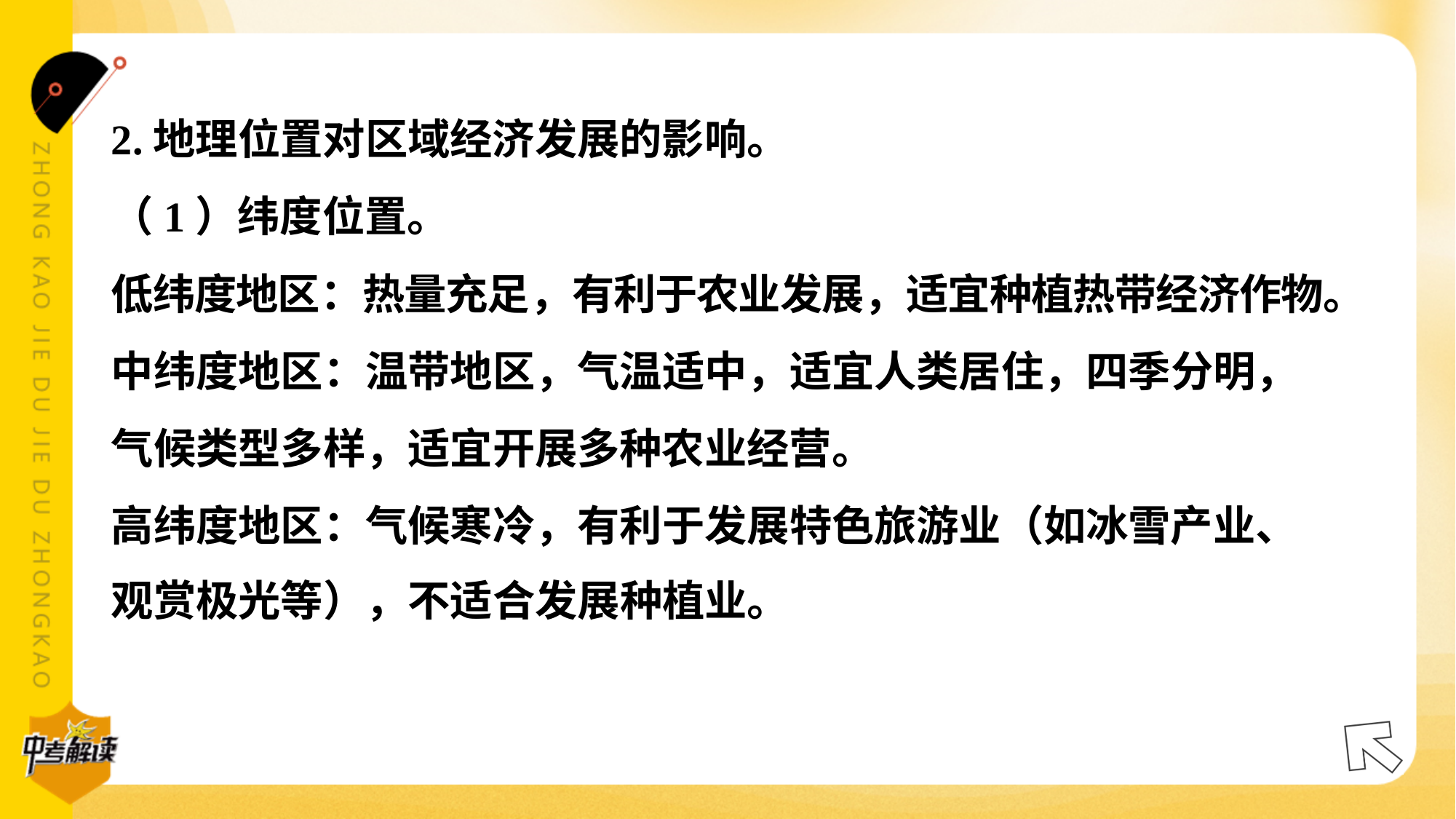

2.地理位置对区域经济发展的影响。
（1）纬度位置。
低纬度地区：热量充足，有利于农业发展，适宜种植热带经济作物。
中纬度地区：温带地区，气温适中，适宜人类居住，四季分明，
气候类型多样，适宜开展多种农业经营。
高纬度地区：气候寒冷，有利于发展特色旅游业（如冰雪产业、
观赏极光等），不适合发展种植业。